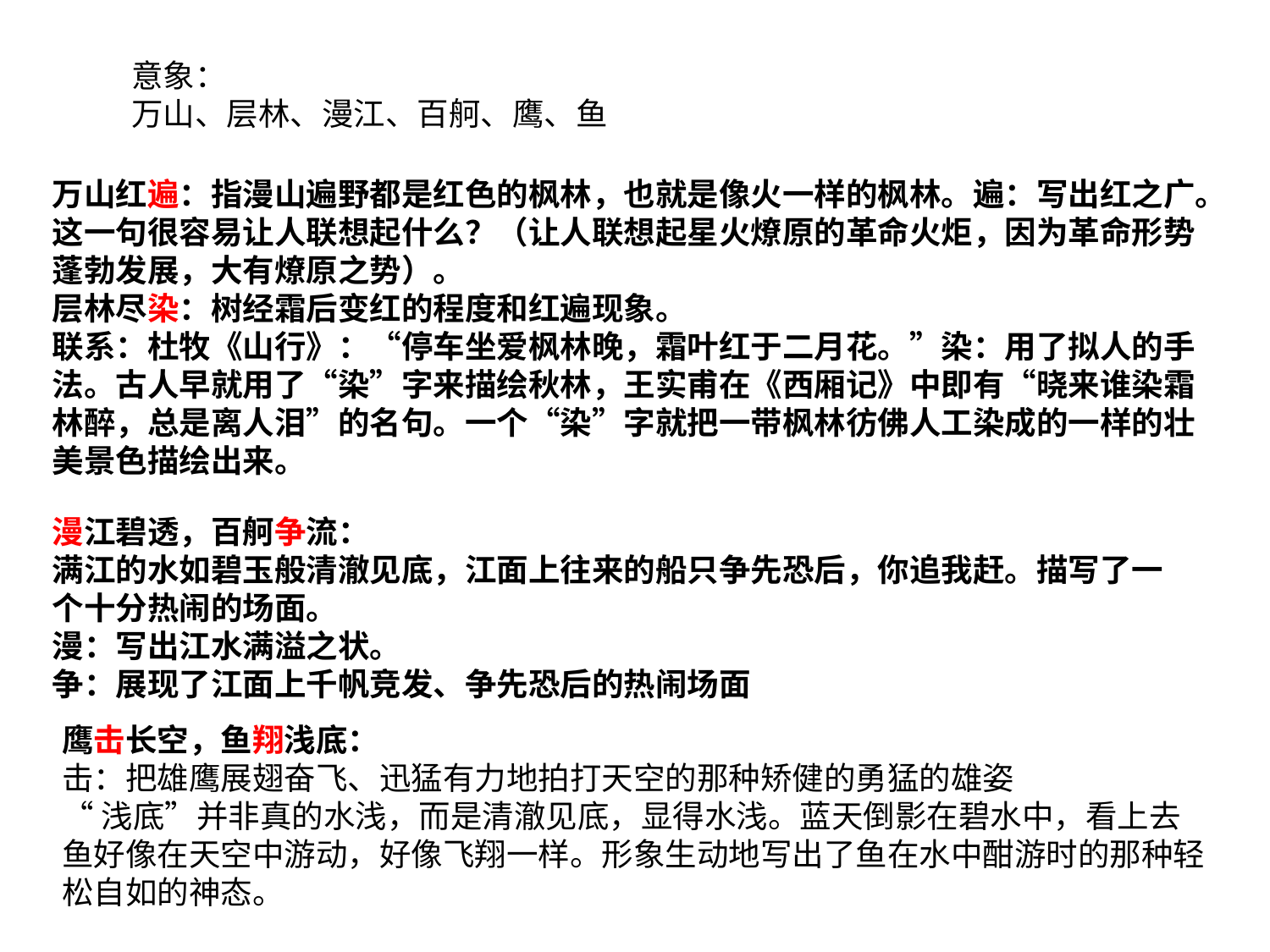

意象：
万山、层林、漫江、百舸、鹰、鱼
万山红遍：指漫山遍野都是红色的枫林，也就是像火一样的枫林。遍：写出红之广。这一句很容易让人联想起什么？（让人联想起星火燎原的革命火炬，因为革命形势蓬勃发展，大有燎原之势）。
层林尽染：树经霜后变红的程度和红遍现象。
联系：杜牧《山行》：“停车坐爱枫林晚，霜叶红于二月花。”染：用了拟人的手法。古人早就用了“染”字来描绘秋林，王实甫在《西厢记》中即有“晓来谁染霜林醉，总是离人泪”的名句。一个“染”字就把一带枫林彷佛人工染成的一样的壮美景色描绘出来。
漫江碧透，百舸争流：
满江的水如碧玉般清澈见底，江面上往来的船只争先恐后，你追我赶。描写了一个十分热闹的场面。
漫：写出江水满溢之状。
争：展现了江面上千帆竞发、争先恐后的热闹场面
鹰击长空，鱼翔浅底：
击：把雄鹰展翅奋飞、迅猛有力地拍打天空的那种矫健的勇猛的雄姿
“浅底”并非真的水浅，而是清澈见底，显得水浅。蓝天倒影在碧水中，看上去鱼好像在天空中游动，好像飞翔一样。形象生动地写出了鱼在水中酣游时的那种轻松自如的神态。